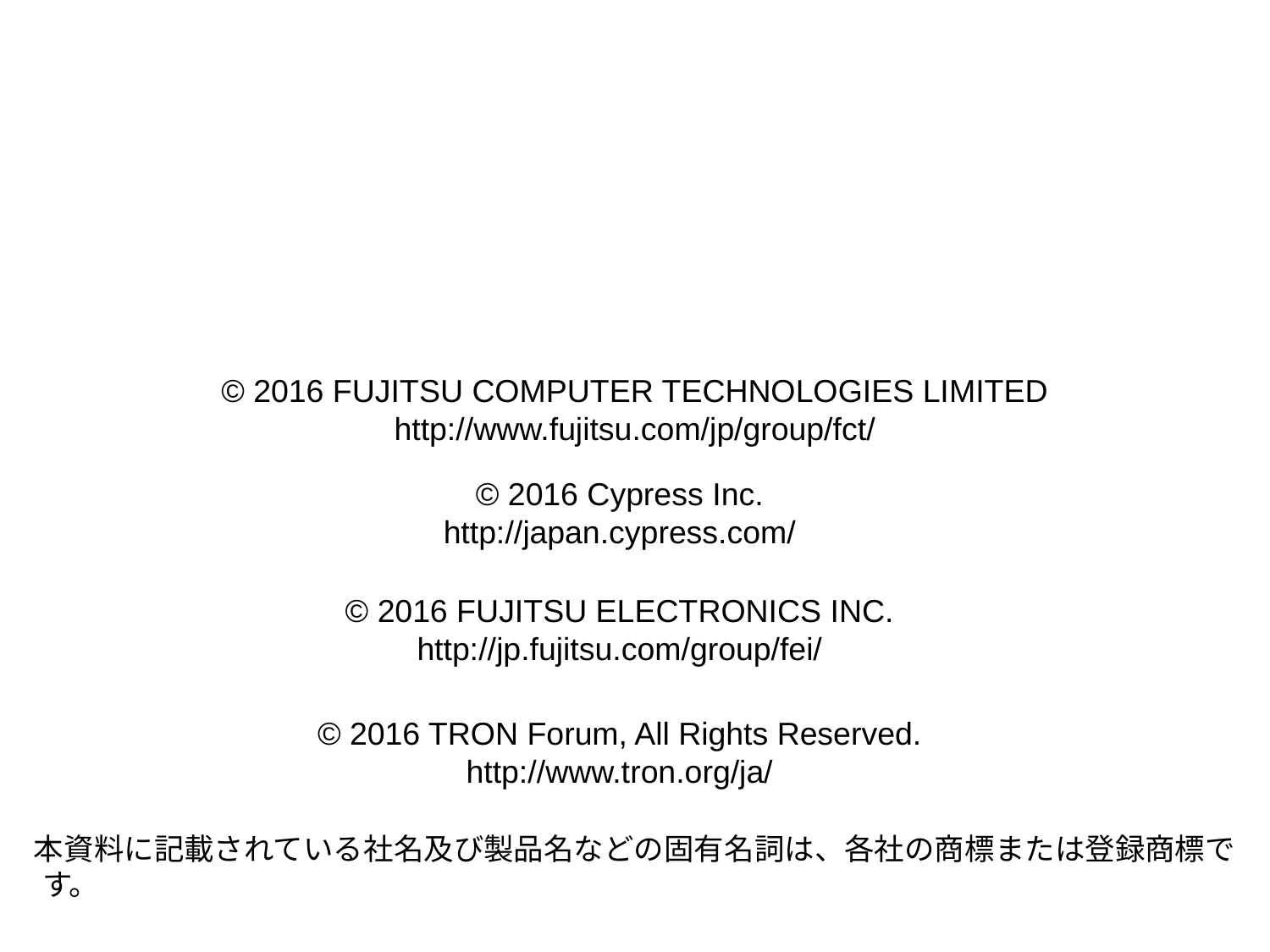

© 2016 FUJITSU COMPUTER TECHNOLOGIES LIMITED
http://www.fujitsu.com/jp/group/fct/
© 2016 Cypress Inc.
http://japan.cypress.com/
© 2016 FUJITSU ELECTRONICS INC.
http://jp.fujitsu.com/group/fei/
© 2016 TRON Forum, All Rights Reserved.
http://www.tron.org/ja/
本資料に記載されている社名及び製品名などの固有名詞は、各社の商標または登録商標です。